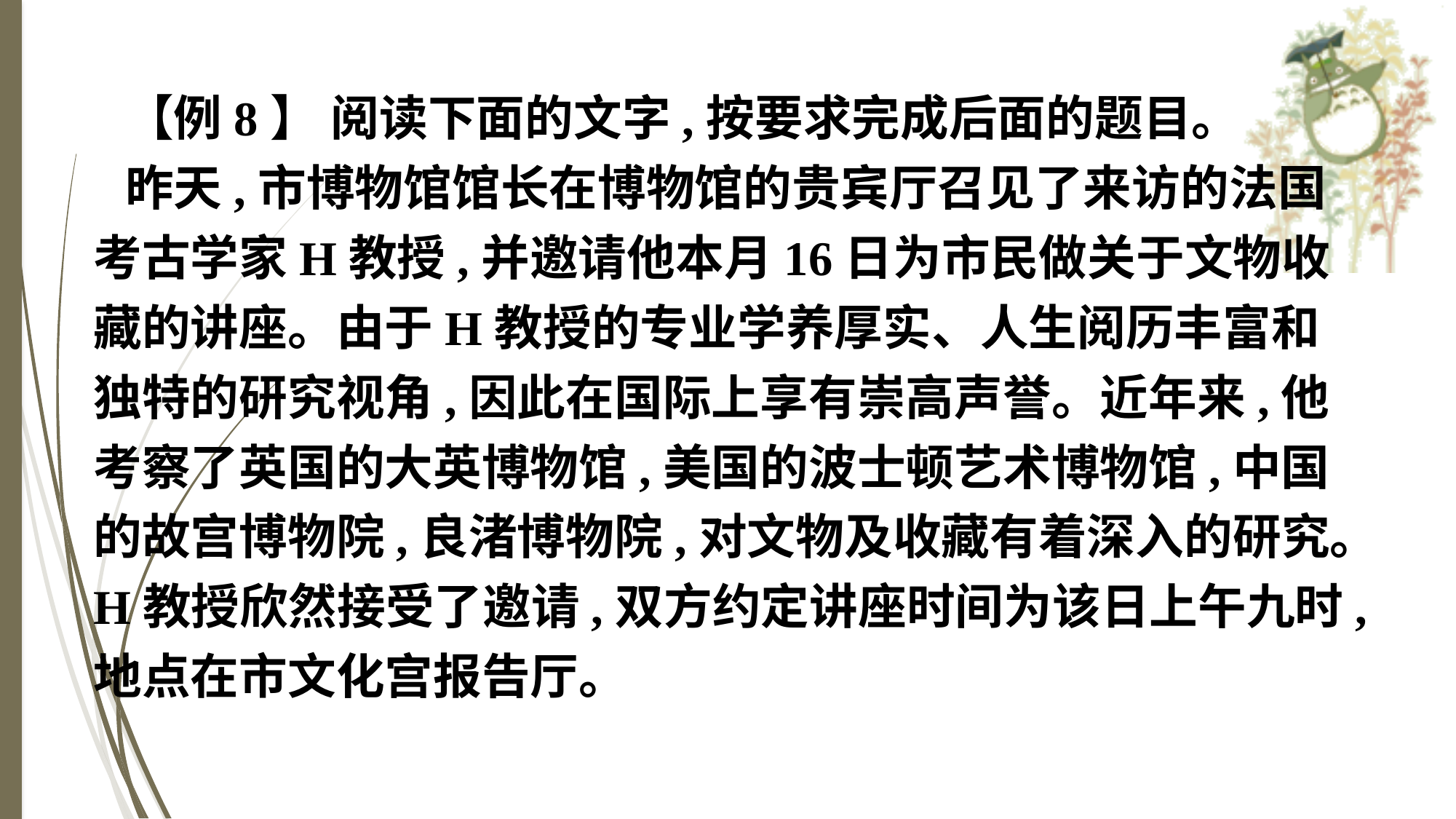

【例8】 阅读下面的文字,按要求完成后面的题目。
昨天,市博物馆馆长在博物馆的贵宾厅召见了来访的法国考古学家H教授,并邀请他本月16日为市民做关于文物收藏的讲座。由于H教授的专业学养厚实、人生阅历丰富和独特的研究视角,因此在国际上享有崇高声誉。近年来,他考察了英国的大英博物馆,美国的波士顿艺术博物馆,中国的故宫博物院,良渚博物院,对文物及收藏有着深入的研究。H教授欣然接受了邀请,双方约定讲座时间为该日上午九时,地点在市文化宫报告厅。